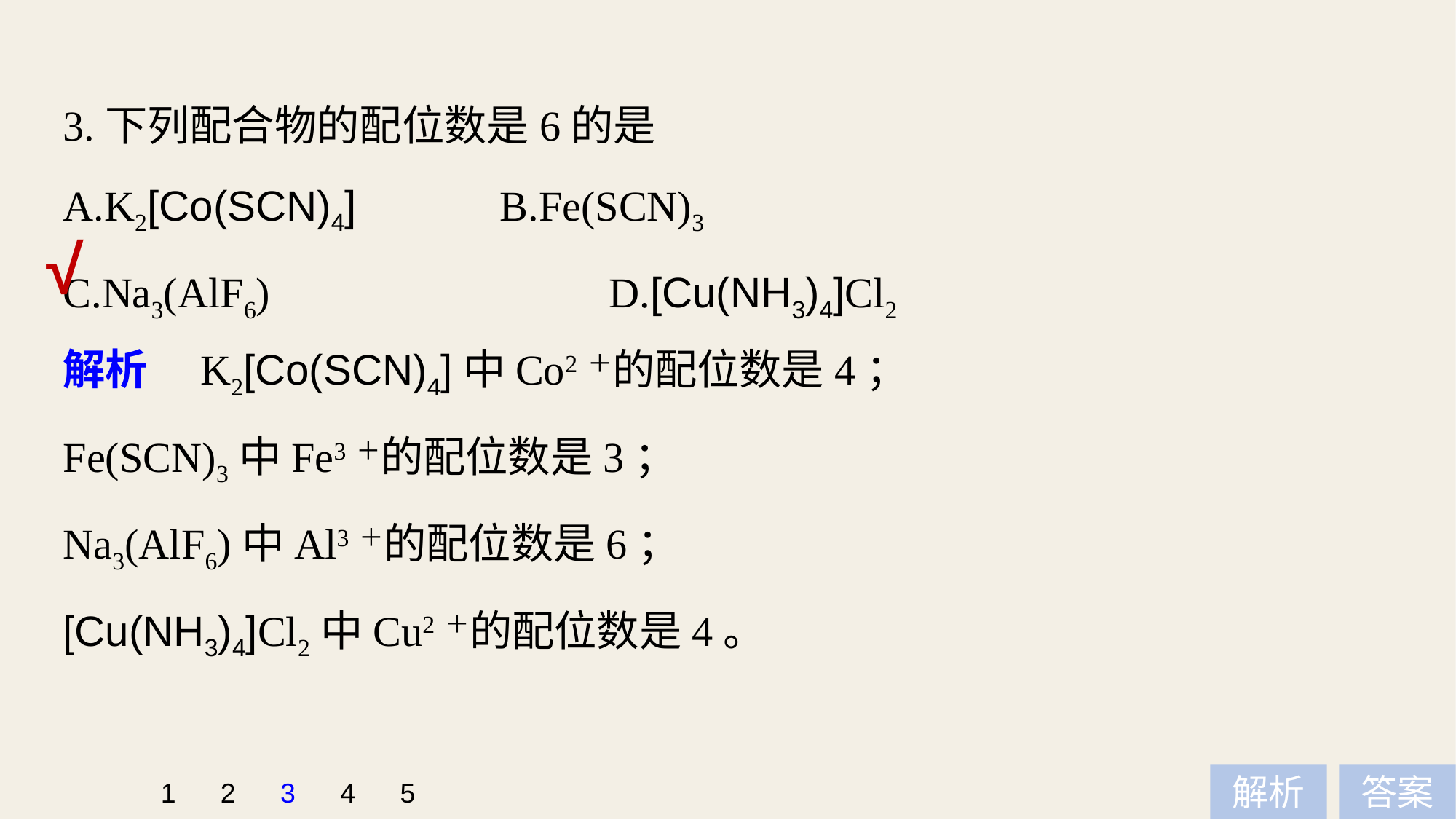

3.下列配合物的配位数是6的是
A.K2[Co(SCN)4]  		B.Fe(SCN)3
C.Na3(AlF6)  			D.[Cu(NH3)4]Cl2
√
解析　K2[Co(SCN)4]中Co2＋的配位数是4；
Fe(SCN)3中Fe3＋的配位数是3；
Na3(AlF6)中Al3＋的配位数是6；
[Cu(NH3)4]Cl2中Cu2＋的配位数是4。
1
2
3
4
5
解析
答案